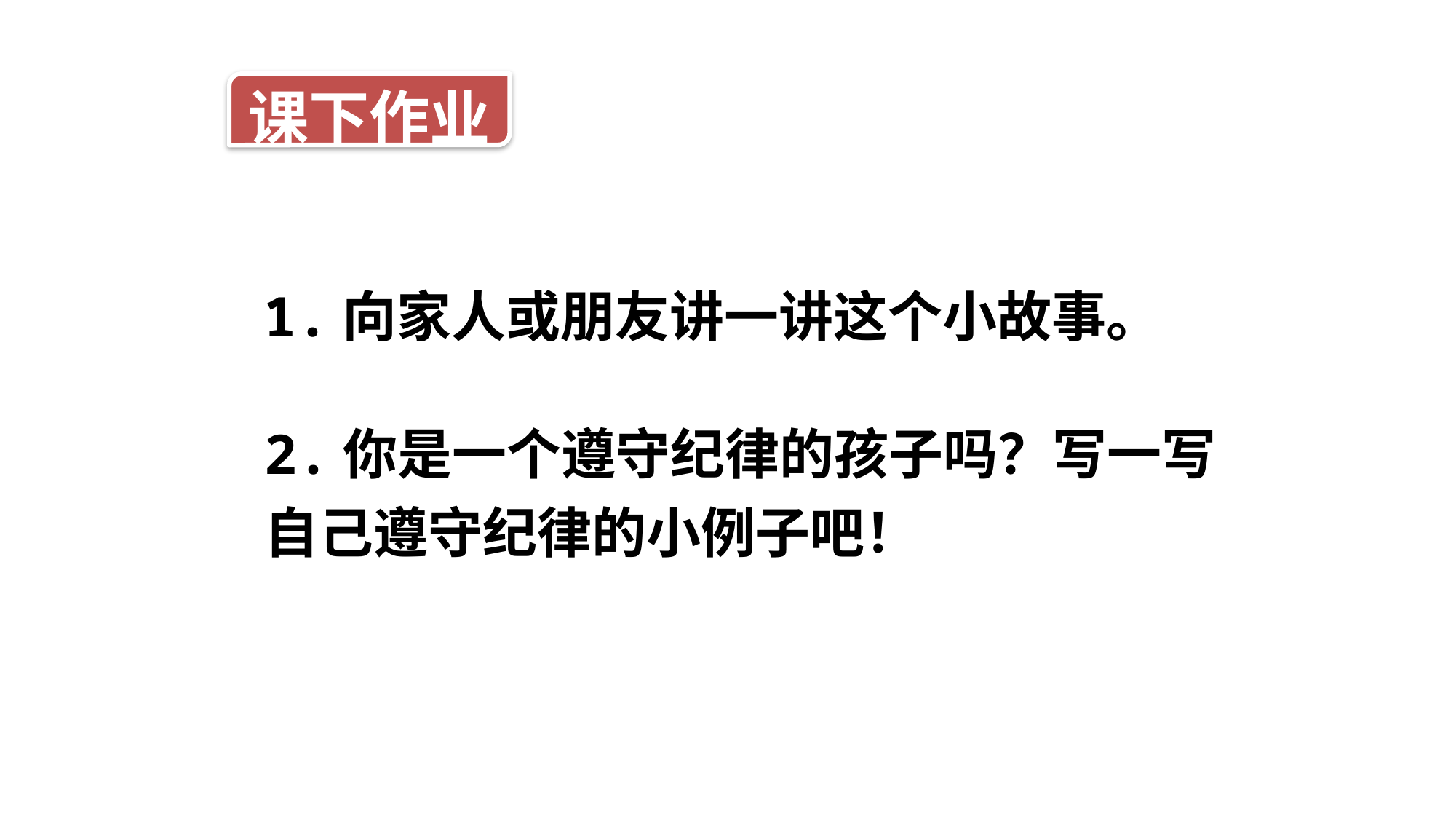

课下作业
1.向家人或朋友讲一讲这个小故事。
2.你是一个遵守纪律的孩子吗？写一写自己遵守纪律的小例子吧！